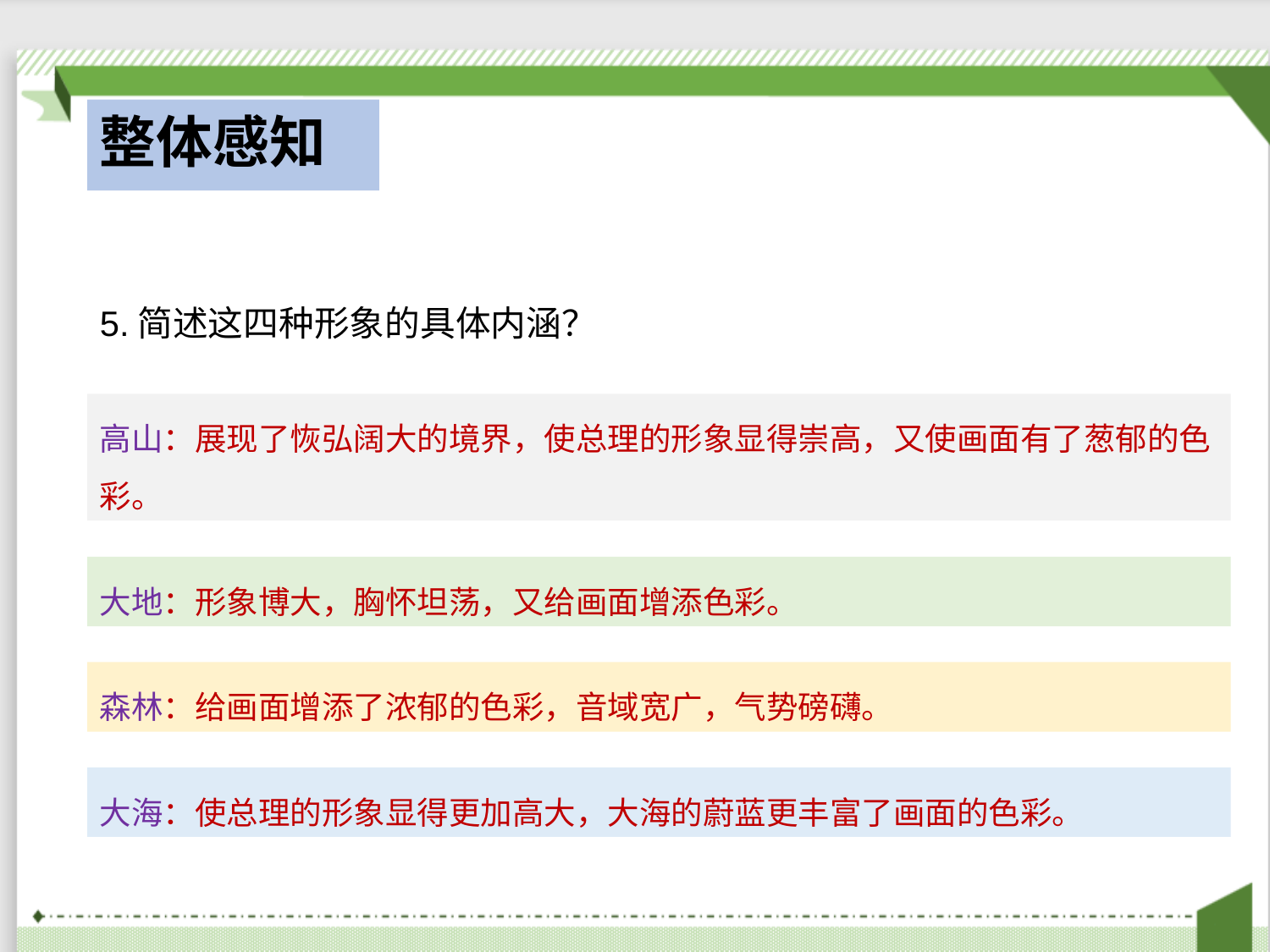

# 整体感知
5.简述这四种形象的具体内涵？
高山：展现了恢弘阔大的境界，使总理的形象显得崇高，又使画面有了葱郁的色
彩。
大地：形象博大，胸怀坦荡，又给画面增添色彩。
森林：给画面增添了浓郁的色彩，音域宽广，气势磅礴。
大海：使总理的形象显得更加高大，大海的蔚蓝更丰富了画面的色彩。